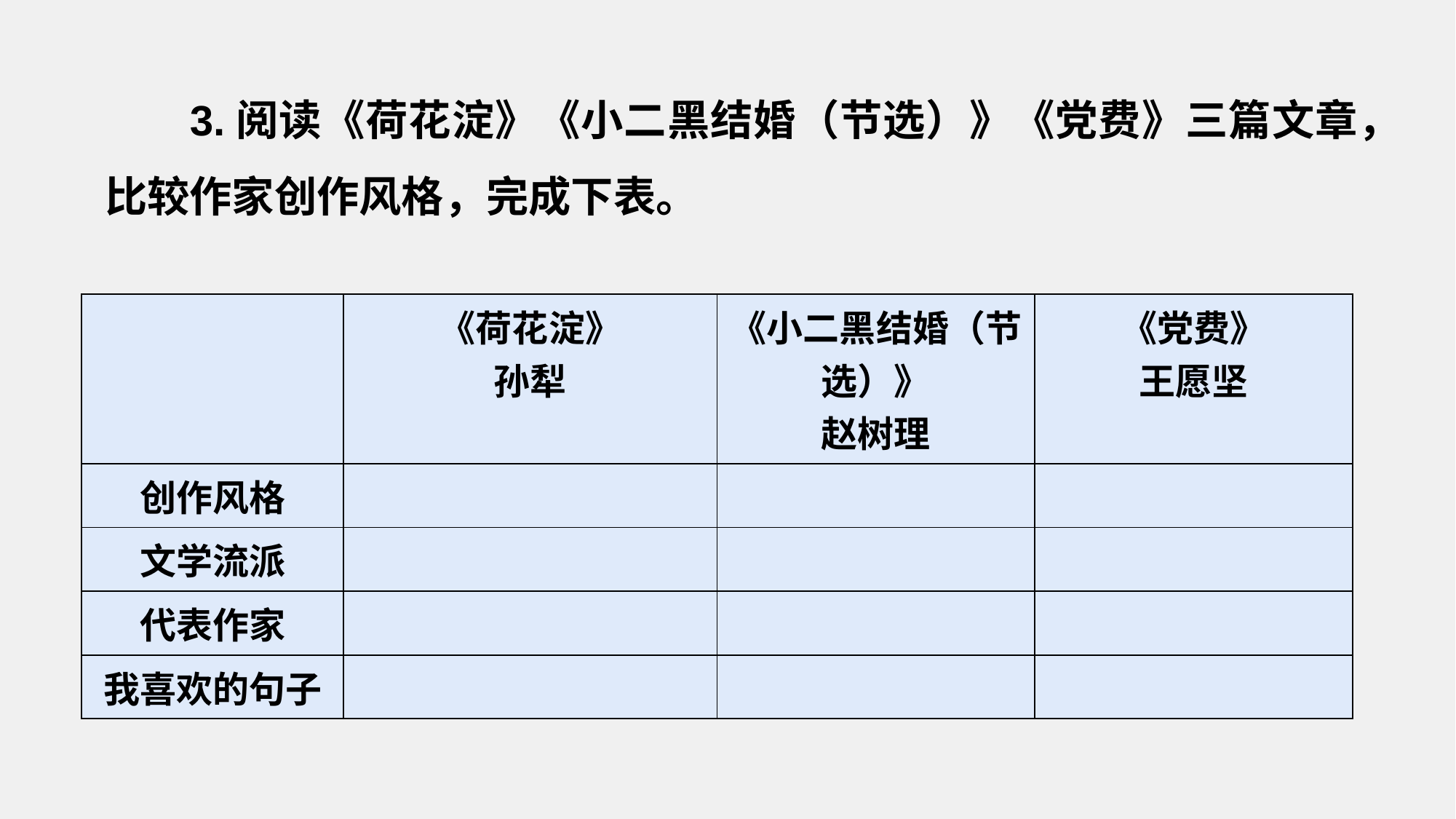

3.阅读《荷花淀》《小二黑结婚（节选）》《党费》三篇文章，比较作家创作风格，完成下表。

|  | 《荷花淀》 孙犁 | 《小二黑结婚（节选）》 赵树理 | 《党费》 王愿坚 |
| --- | --- | --- | --- |
| 创作风格 |  |  |  |
| 文学流派 |  |  |  |
| 代表作家 |  |  |  |
| 我喜欢的句子 |  |  |  |